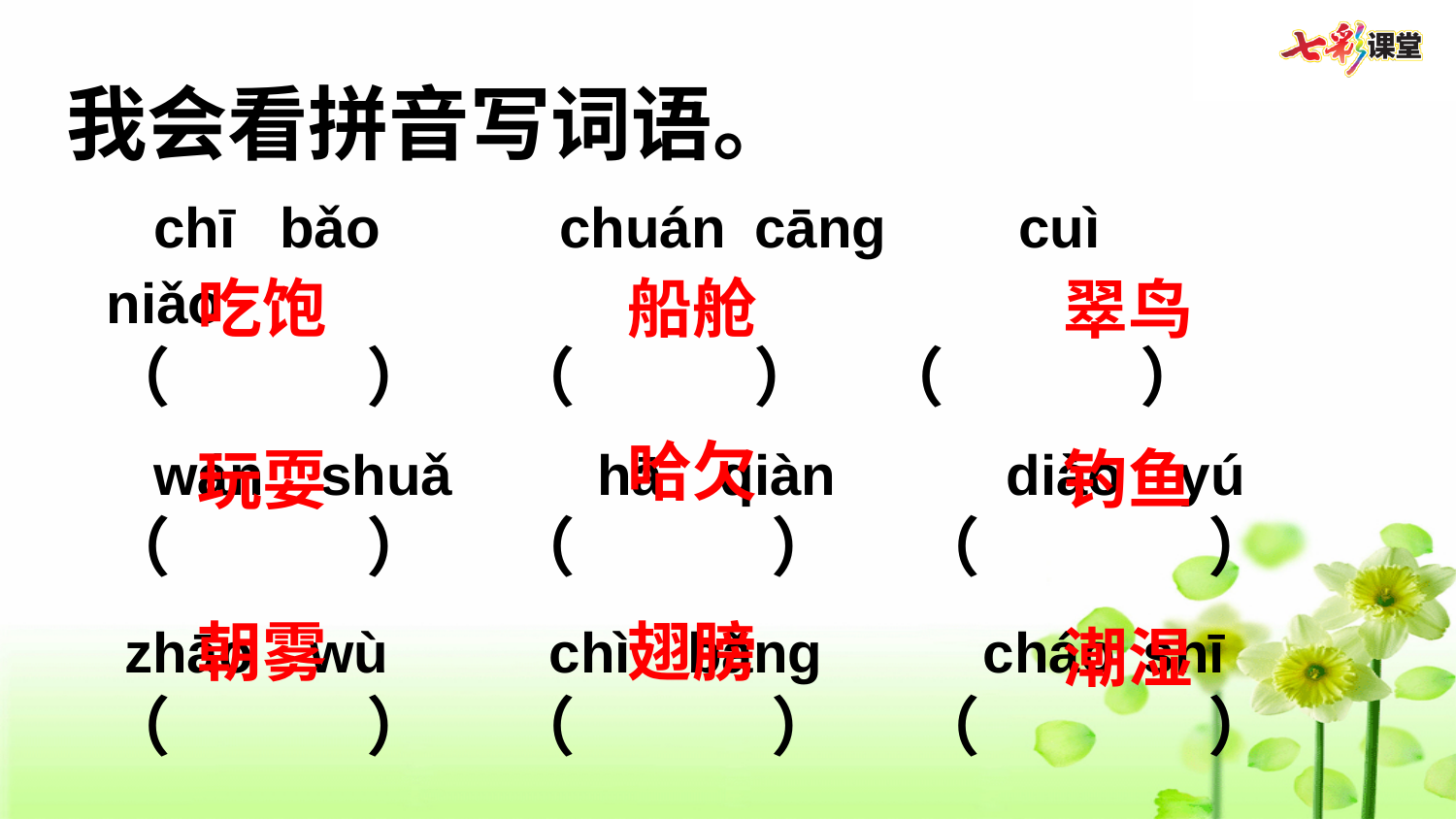

我会看拼音写词语。
   chī  bǎo         chuán cānɡ      cuì niǎo
（      ）   （      ）   （      ）
   wán  shuǎ      hā  qiàn          diào  yú
（      ）   （      ）   （       ）
 zhāo  wù       chì  bǎnɡ       cháo shī
（      ）   （      ）   （       ）
吃饱
船舱
翠鸟
哈欠
钓鱼
玩耍
朝雾
翅膀
潮湿